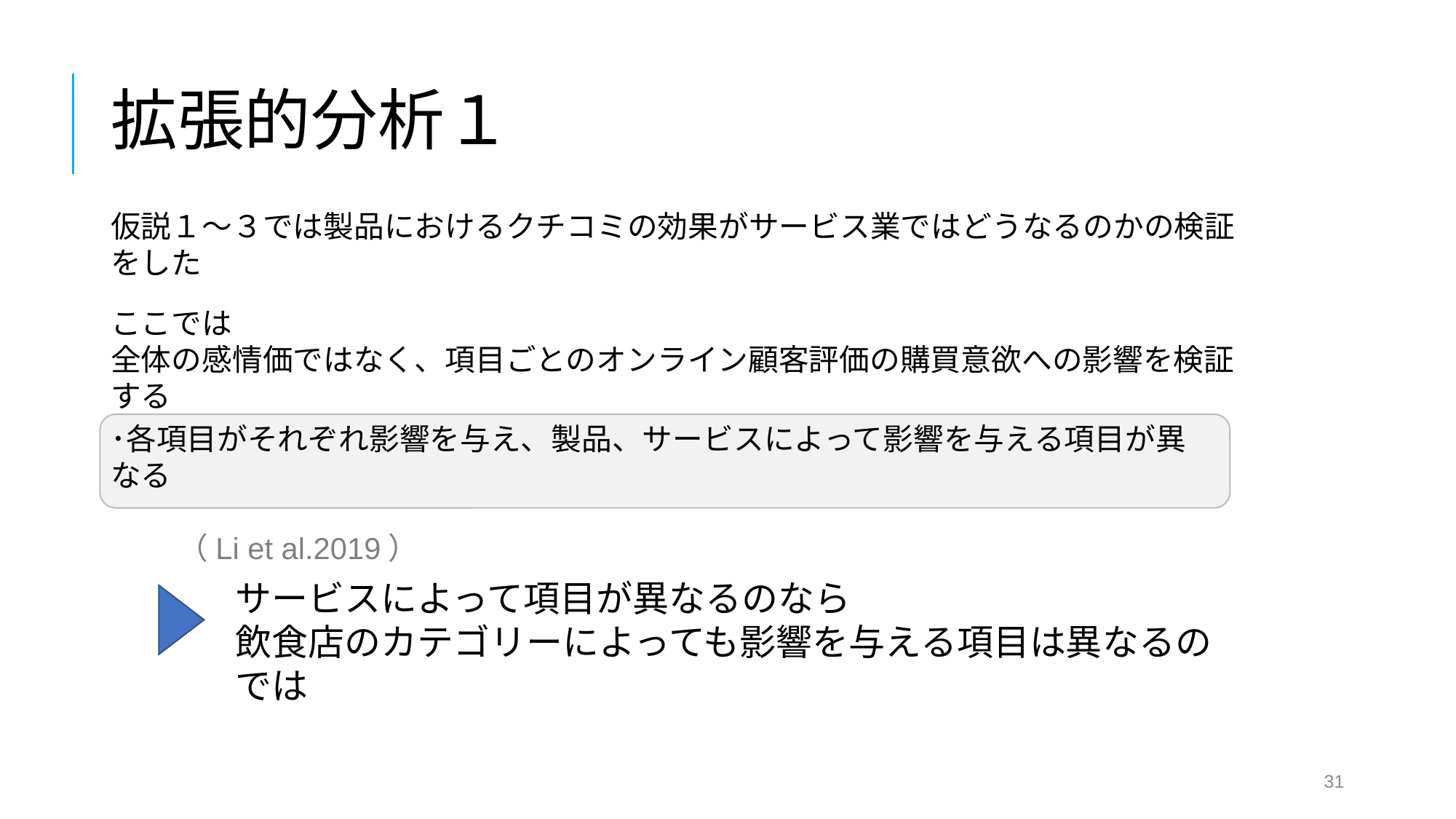

# 拡張的分析１
仮説１～３では製品におけるクチコミの効果がサービス業ではどうなるのかの検証をした
ここでは
全体の感情価ではなく、項目ごとのオンライン顧客評価の購買意欲への影響を検証する
･各項目がそれぞれ影響を与え、製品、サービスによって影響を与える項目が異なる
　　　　　　　　　　　　　　　　　　　　　　　　　　　　　　　　                             （Li et al.2019）

サービスによって項目が異なるのなら
飲食店のカテゴリーによっても影響を与える項目は異なるのでは

31